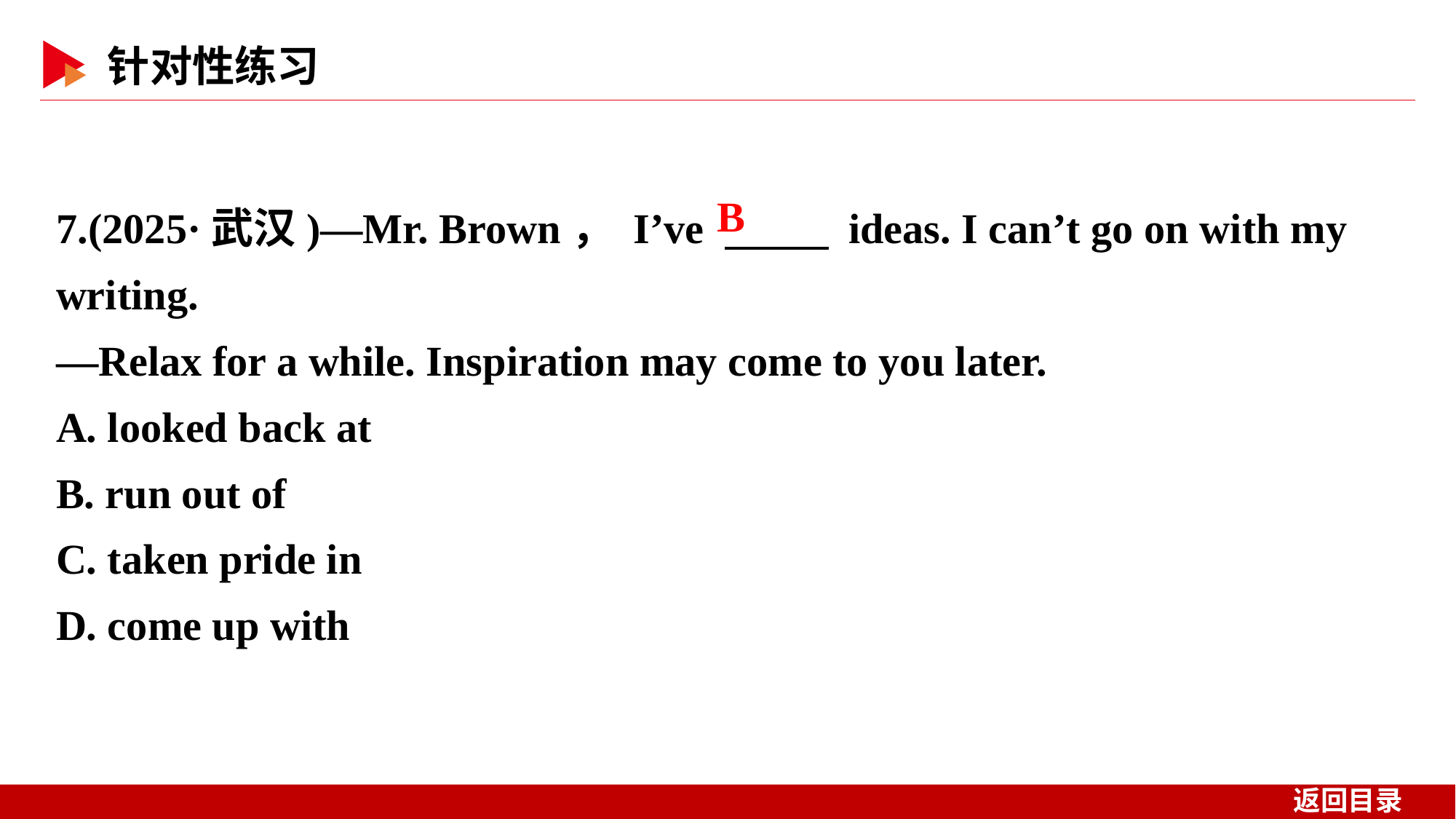

7.(2025·武汉)—Mr. Brown， I’ve 　  　 ideas. I can’t go on with my writing.
—Relax for a while. Inspiration may come to you later.
A. looked back at
B. run out of
C. taken pride in
D. come up with
B